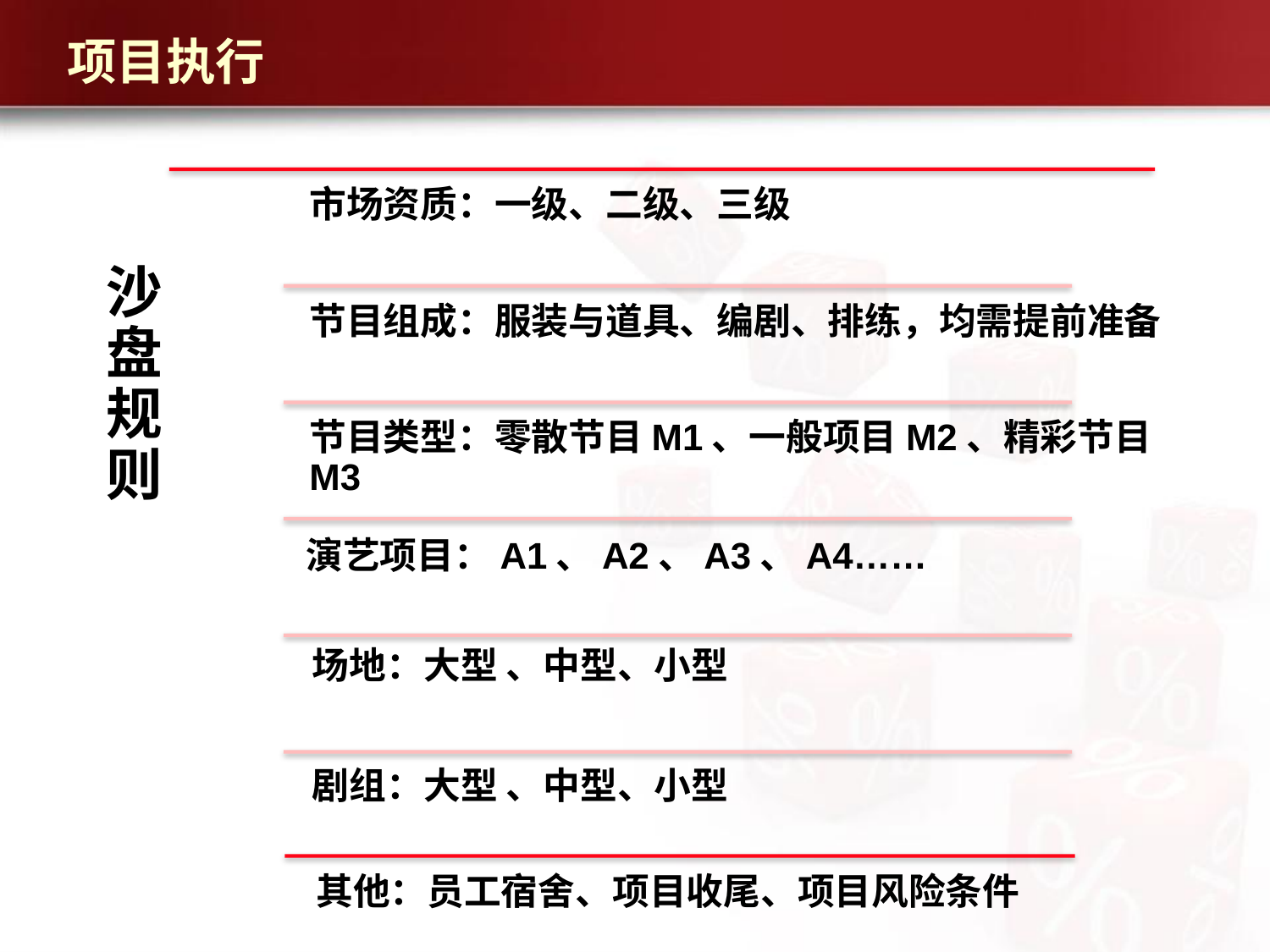

项目执行

市场资质：一级、二级、三级
沙盘规则

节目组成：服装与道具、编剧、排练，均需提前准备

节目类型：零散节目M1、一般项目M2、精彩节目M3

演艺项目：A1、A2、A3、A4……

场地：大型 、中型、小型

剧组：大型 、中型、小型

其他：员工宿舍、项目收尾、项目风险条件